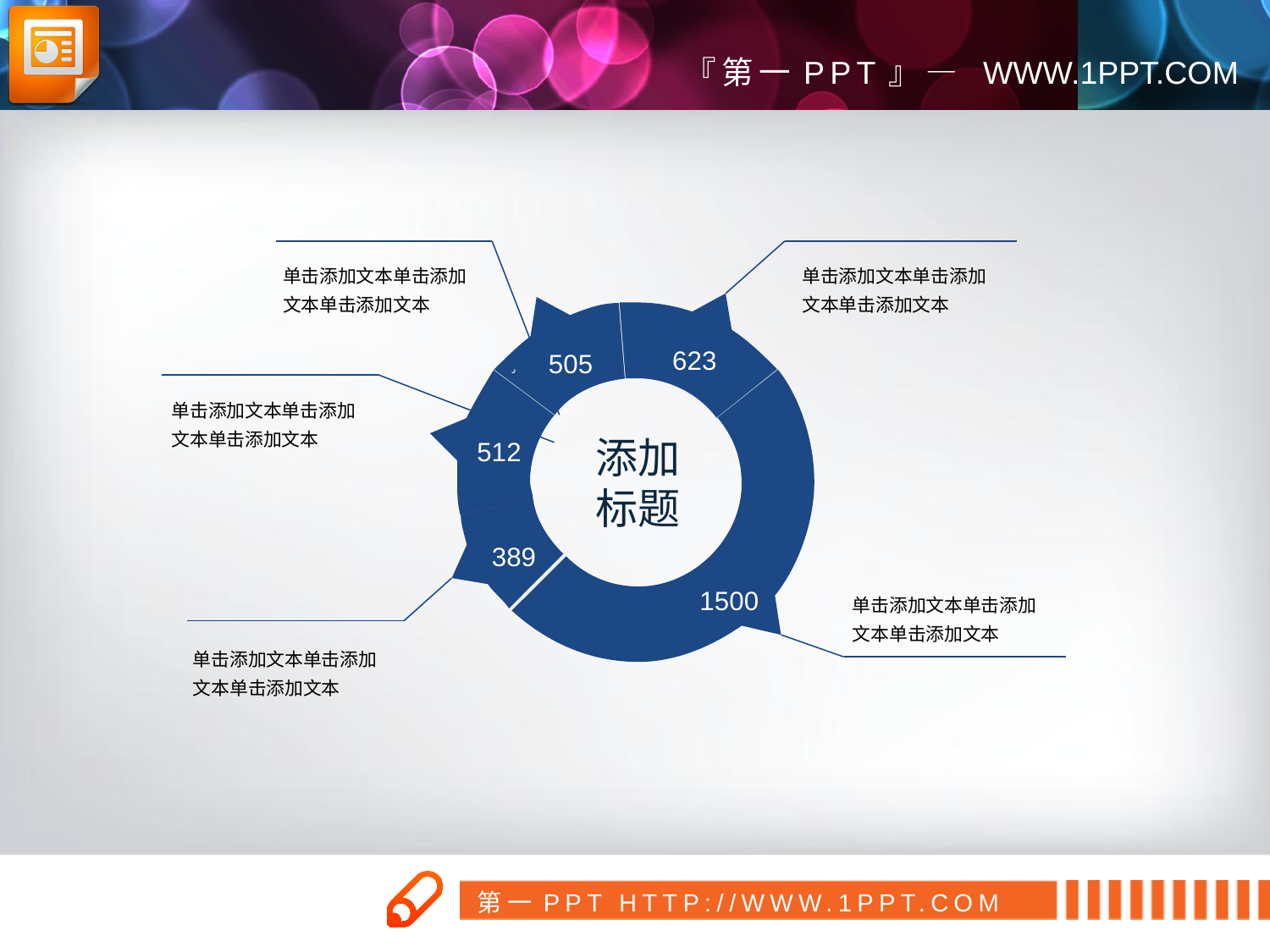

单击添加文本单击添加
文本单击添加文本
单击添加文本单击添加
文本单击添加文本

623
505

单击添加文本单击添加
文本单击添加文本
添加标题
512

389
1500
单击添加文本单击添加
文本单击添加文本
单击添加文本单击添加
文本单击添加文本